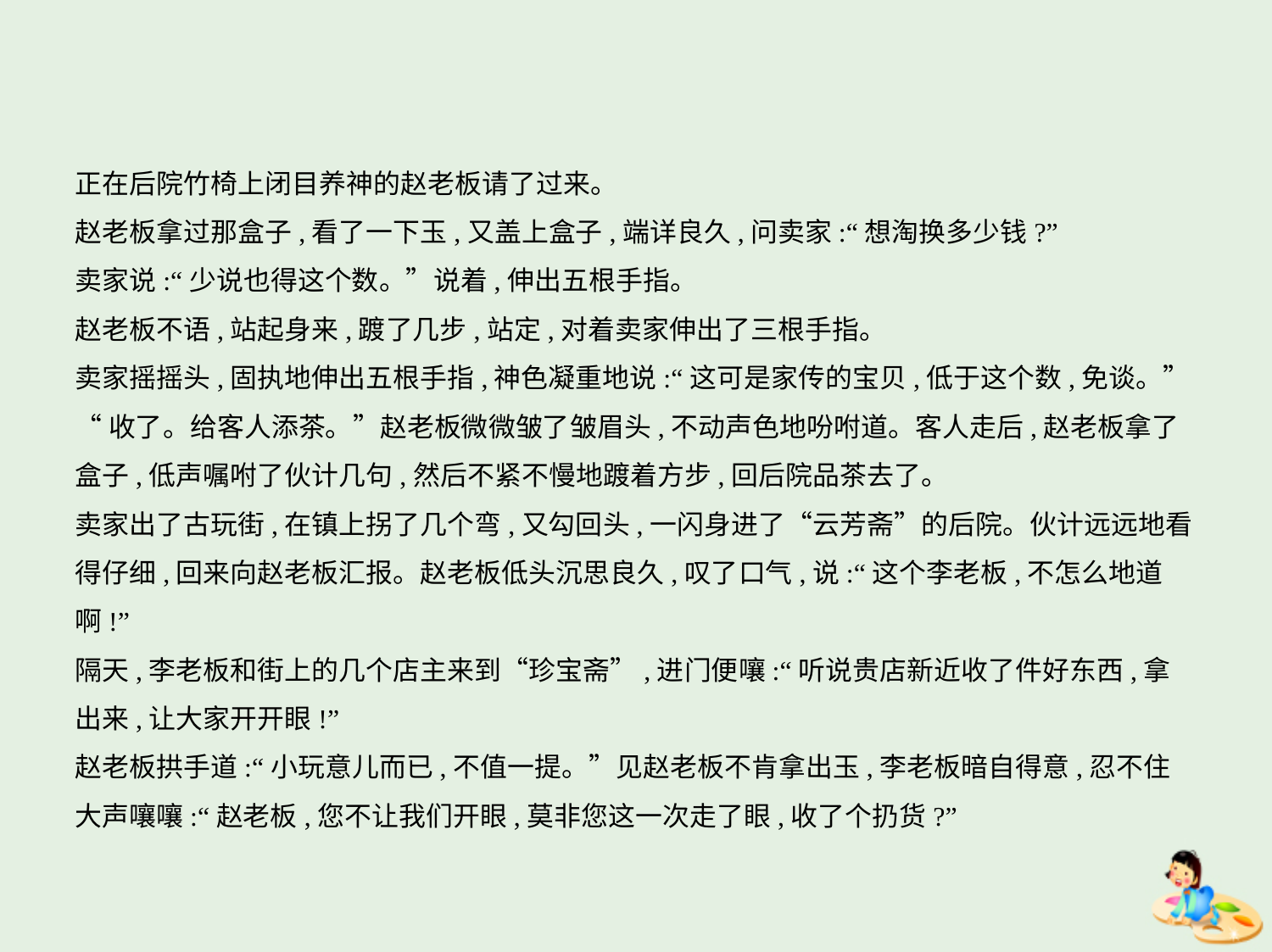

正在后院竹椅上闭目养神的赵老板请了过来。
赵老板拿过那盒子,看了一下玉,又盖上盒子,端详良久,问卖家:“想淘换多少钱?”
卖家说:“少说也得这个数。”说着,伸出五根手指。
赵老板不语,站起身来,踱了几步,站定,对着卖家伸出了三根手指。
卖家摇摇头,固执地伸出五根手指,神色凝重地说:“这可是家传的宝贝,低于这个数,免谈。”
“收了。给客人添茶。”赵老板微微皱了皱眉头,不动声色地吩咐道。客人走后,赵老板拿了
盒子,低声嘱咐了伙计几句,然后不紧不慢地踱着方步,回后院品茶去了。
卖家出了古玩街,在镇上拐了几个弯,又勾回头,一闪身进了“云芳斋”的后院。伙计远远地看
得仔细,回来向赵老板汇报。赵老板低头沉思良久,叹了口气,说:“这个李老板,不怎么地道
啊!”
隔天,李老板和街上的几个店主来到“珍宝斋”,进门便嚷:“听说贵店新近收了件好东西,拿
出来,让大家开开眼!”
赵老板拱手道:“小玩意儿而已,不值一提。”见赵老板不肯拿出玉,李老板暗自得意,忍不住
大声嚷嚷:“赵老板,您不让我们开眼,莫非您这一次走了眼,收了个扔货?”